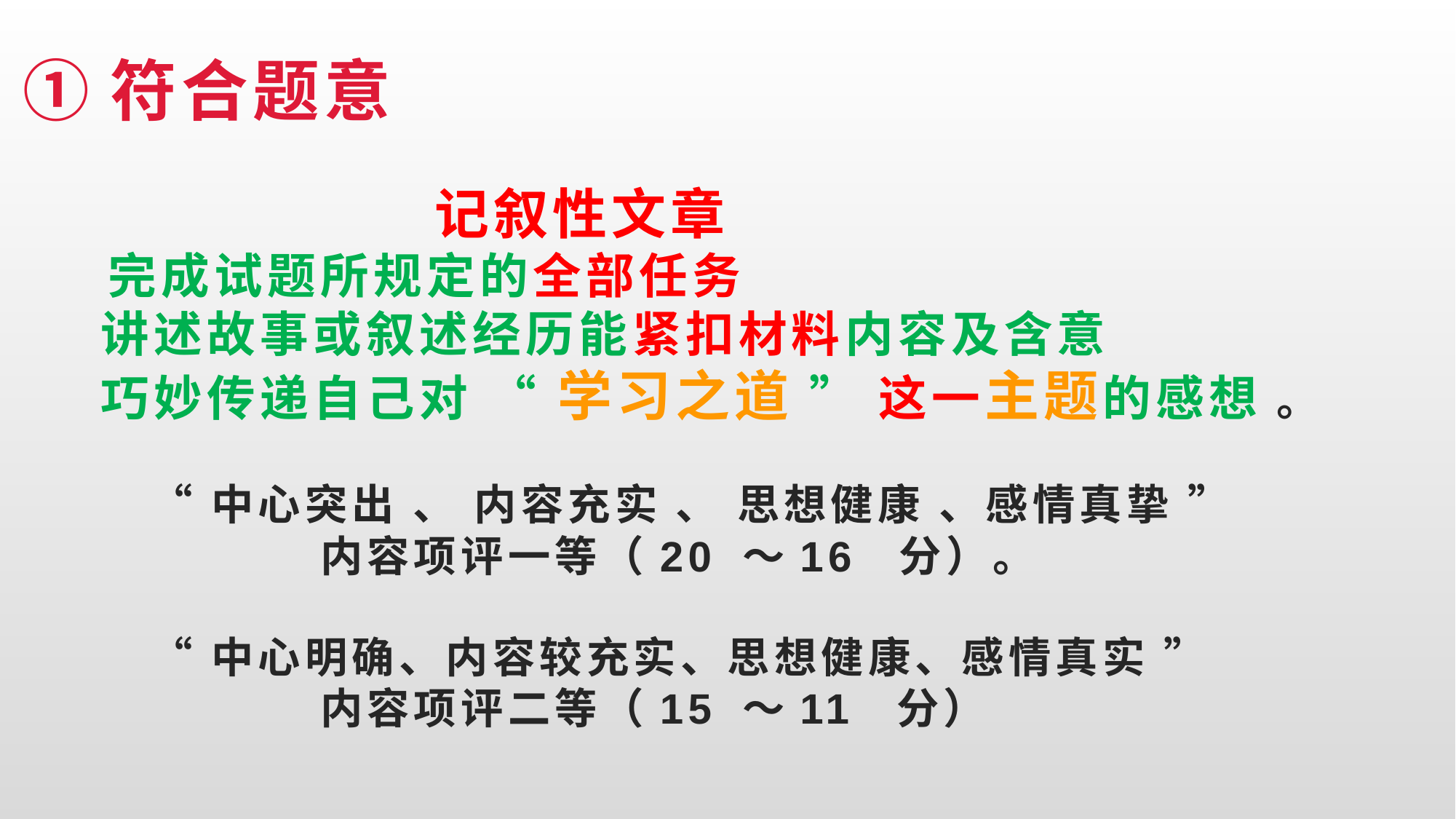

# ①符合题意 记叙性文章 完成试题所规定的全部任务 讲述故事或叙述经历能紧扣材料内容及含意 巧妙传递自己对 “ 学习之道 ” 这一主题的感想 。 “ 中心突出 、 内容充实 、 思想健康 、感情真挚 ” 内容项评一等（20 ～16  分）。 “ 中心明确、内容较充实、思想健康、感情真实 ” 内容项评二等（15 ～11  分）